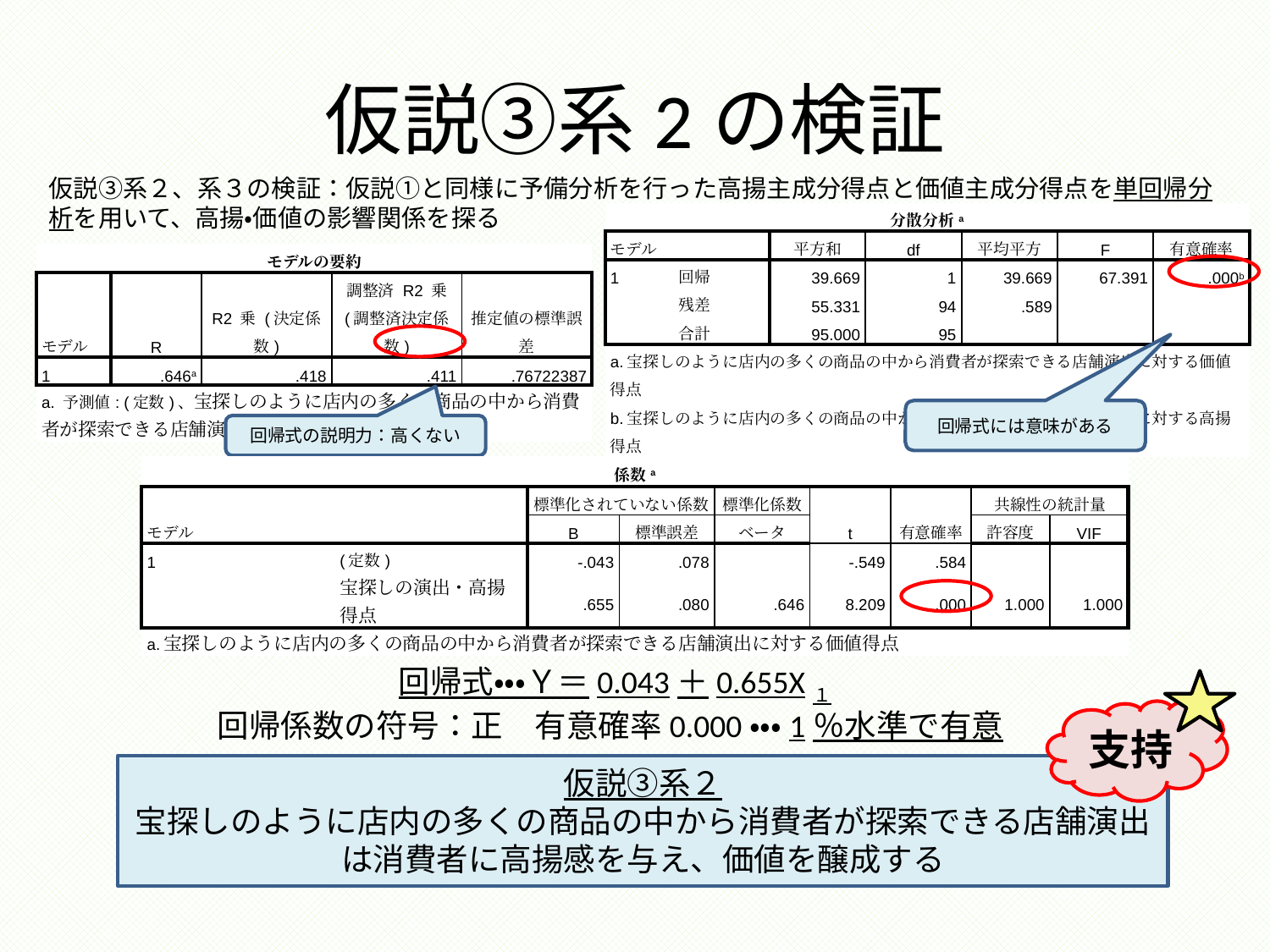

# 仮説③系2の検証
仮説③系２、系３の検証：仮説①と同様に予備分析を行った高揚主成分得点と価値主成分得点を単回帰分析を用いて、高揚・価値の影響関係を探る
| 分散分析a |  |  |  |  |  |  |
| --- | --- | --- | --- | --- | --- | --- |
| モデル |  | 平方和 | df | 平均平方 | F | 有意確率 |
| 1 | 回帰 | 39.669 | 1 | 39.669 | 67.391 | .000b |
|  | 残差 | 55.331 | 94 | .589 |  |  |
|  | 合計 | 95.000 | 95 |  |  |  |
| a.宝探しのように店内の多くの商品の中から消費者が探索できる店舗演出に対する価値得点 |  |  |  |  |  |  |
| b.宝探しのように店内の多くの商品の中から消費者が探索できる店舗演出に対する高揚得点 |  |  |  |  |  |  |
| モデルの要約 |  |  |  |  |
| --- | --- | --- | --- | --- |
| モデル | R | R2 乗 (決定係数) | 調整済 R2 乗 (調整済決定係数) | 推定値の標準誤差 |
| 1 | .646a | .418 | .411 | .76722387 |
| a. 予測値: (定数)、宝探しのように店内の多くの商品の中から消費者が探索できる店舗演出に対する高揚得点 |  |  |  |  |

回帰式には意味がある
回帰式の説明力：高くない
| 係数a |  |  |  |  |  |  |  |  |
| --- | --- | --- | --- | --- | --- | --- | --- | --- |
| モデル |  | 標準化されていない係数 |  | 標準化係数 | t | 有意確率 | 共線性の統計量 |  |
|  |  | B | 標準誤差 | ベータ |  |  | 許容度 | VIF |
| 1 | (定数) | -.043 | .078 |  | -.549 | .584 |  |  |
|  | 宝探しの演出・高揚得点 | .655 | .080 | .646 | 8.209 | .000 | 1.000 | 1.000 |
| a.宝探しのように店内の多くの商品の中から消費者が探索できる店舗演出に対する価値得点 |  |  |  |  |  |  |  |  |

回帰式・・・Ｙ＝0.043＋0.655X１
回帰係数の符号：正　有意確率0.000・・・1％水準で有意

支持

仮説③系２
宝探しのように店内の多くの商品の中から消費者が探索できる店舗演出は消費者に高揚感を与え、価値を醸成する